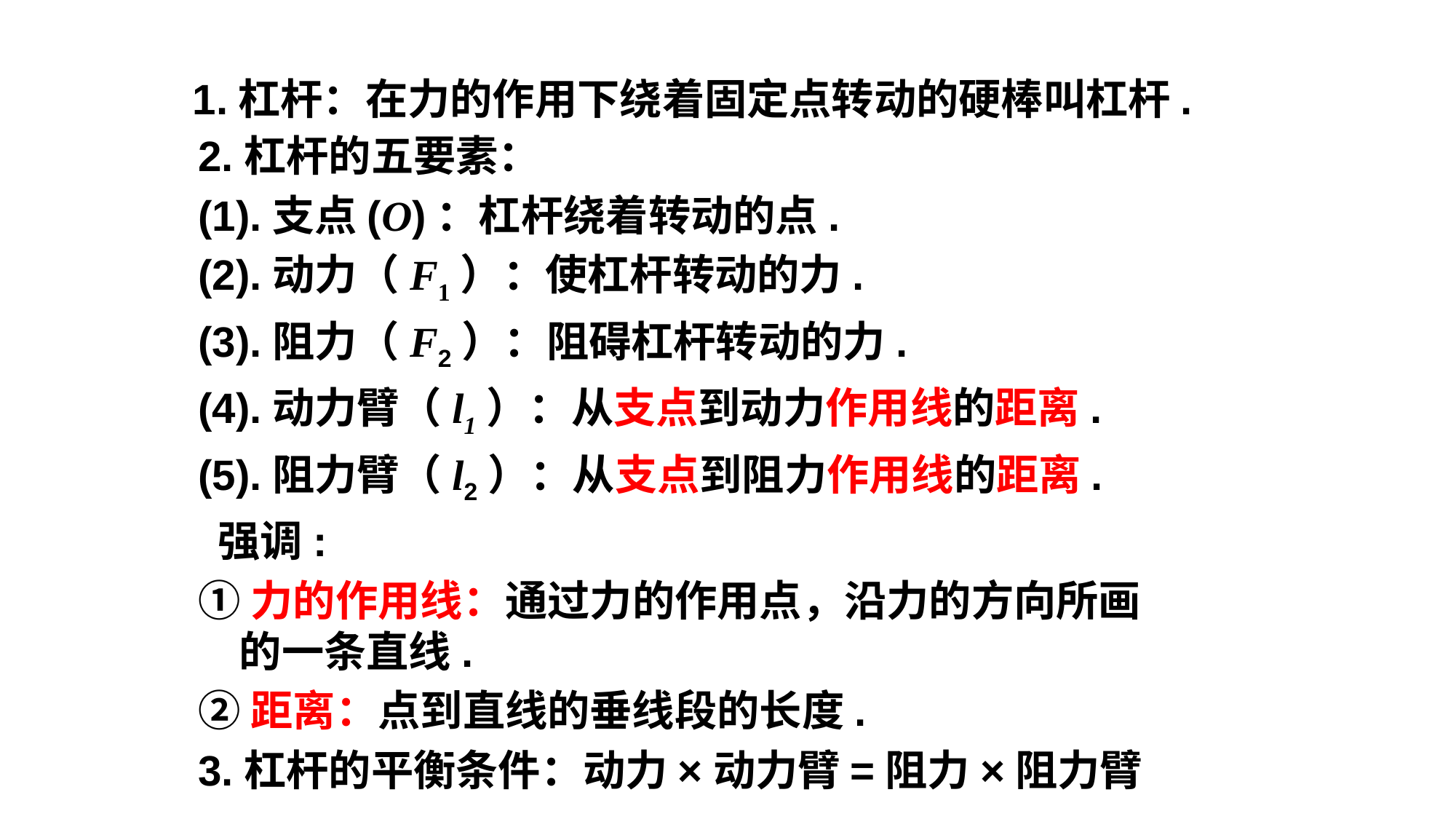

1.杠杆：在力的作用下绕着固定点转动的硬棒叫杠杆.

2.杠杆的五要素：
(1).支点(O)：杠杆绕着转动的点.
(2).动力（F1）：使杠杆转动的力.
(3).阻力（F2）：阻碍杠杆转动的力.
(4).动力臂（l1）：从支点到动力作用线的距离.
(5).阻力臂（l2）：从支点到阻力作用线的距离.
 强调:
①力的作用线：通过力的作用点，沿力的方向所画的一条直线.
②距离：点到直线的垂线段的长度.
3.杠杆的平衡条件：动力×动力臂=阻力×阻力臂